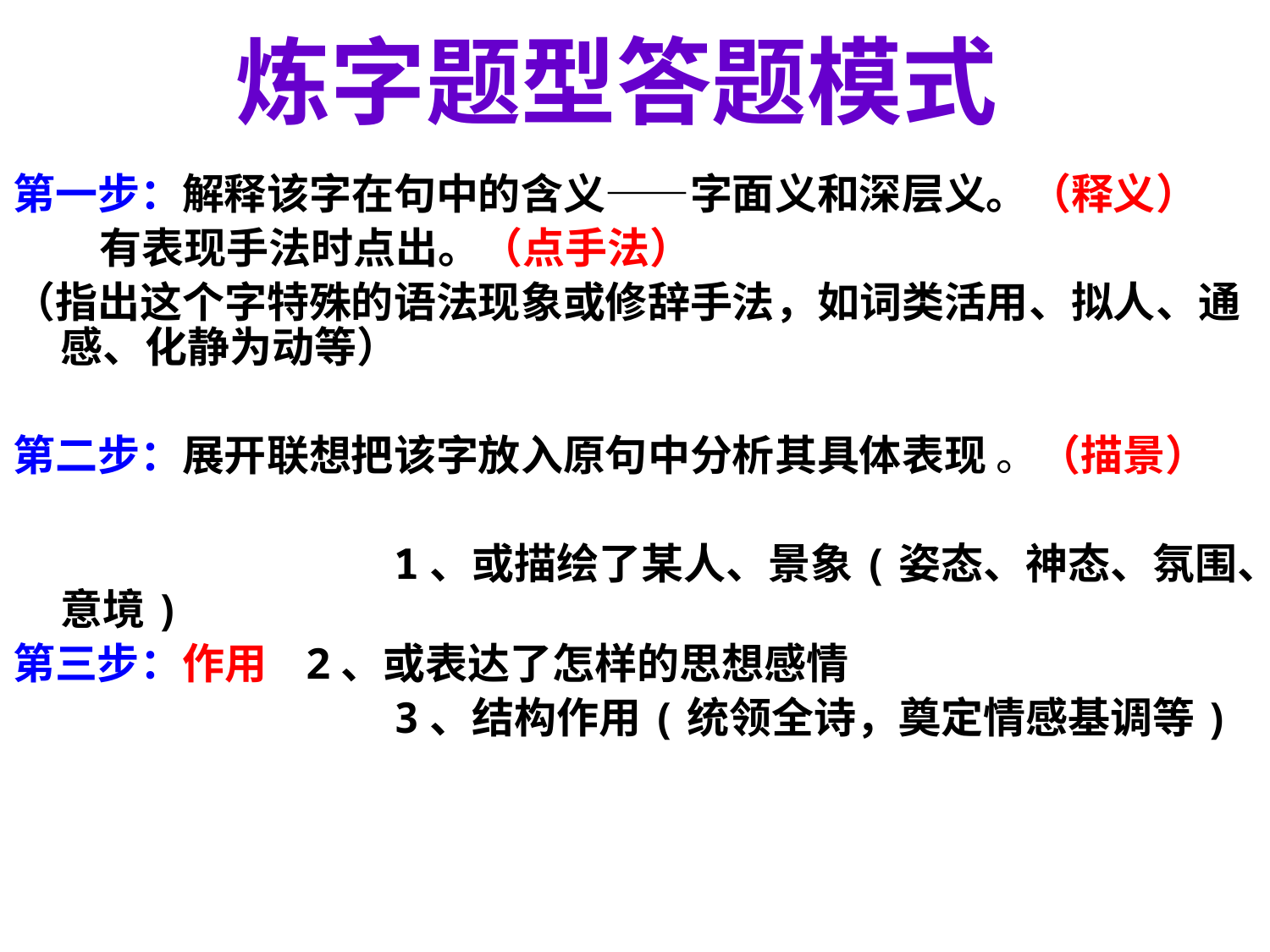

炼字题型答题模式
第一步：解释该字在句中的含义——字面义和深层义。（释义）
        有表现手法时点出。（点手法）
（指出这个字特殊的语法现象或修辞手法，如词类活用、拟人、通感、化静为动等）

第二步：展开联想把该字放入原句中分析其具体表现 。（描景）

               1、或描绘了某人、景象(姿态、神态、氛围、意境)
第三步：作用   2、或表达了怎样的思想感情
               3、结构作用(统领全诗，奠定情感基调等)